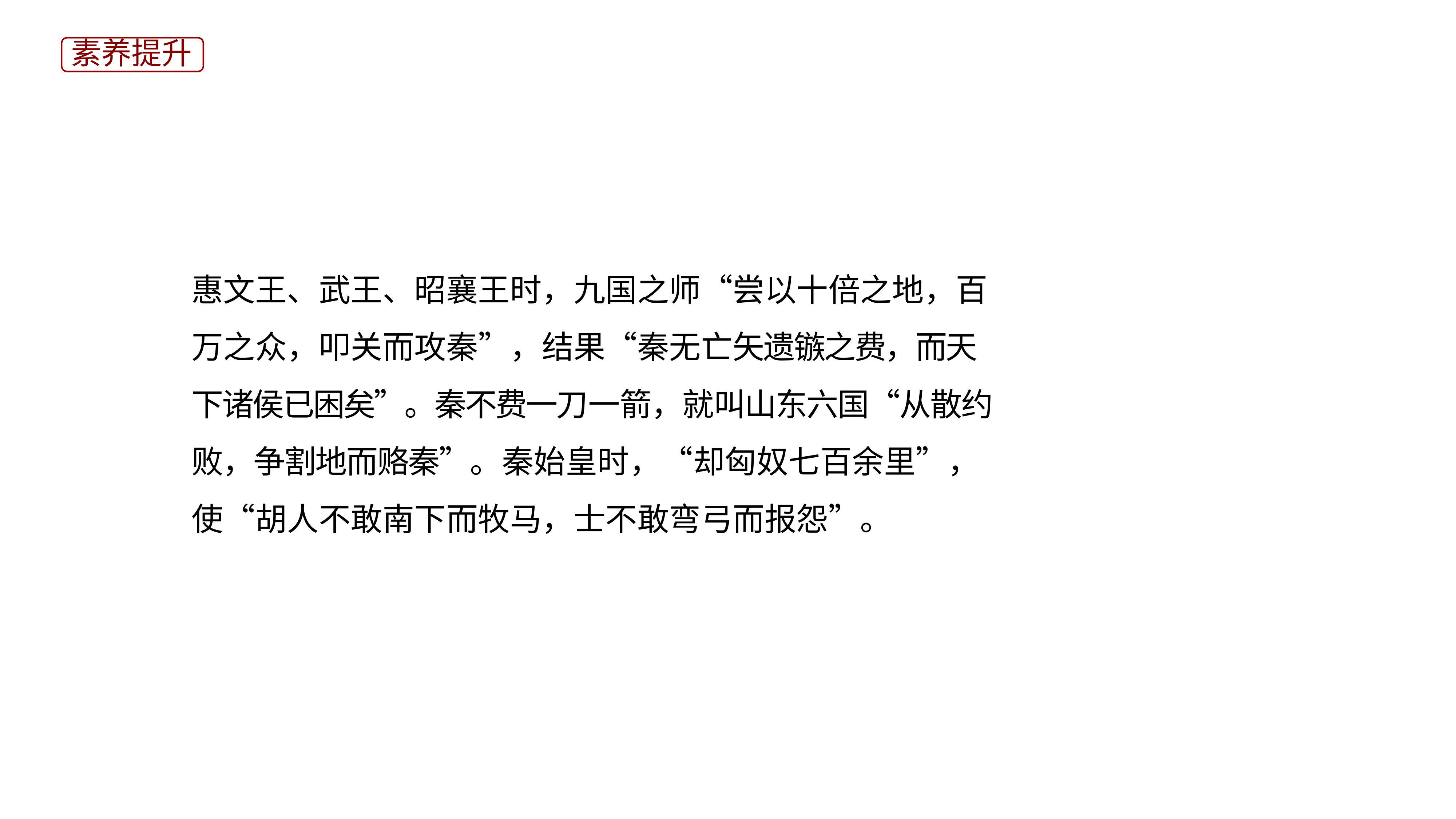

素养提升

惠文王、武王、昭襄王时，九国之师“尝以十倍之地，百万之众，叩关而攻秦”，结果“秦无亡矢遗镞之费，而天下诸侯已困矣”。秦不费一刀一箭，就叫山东六国“从散约败，争割地而赂秦”。秦始皇时，“却匈奴七百余里”，使“胡人不敢南下而牧马，士不敢弯弓而报怨”。